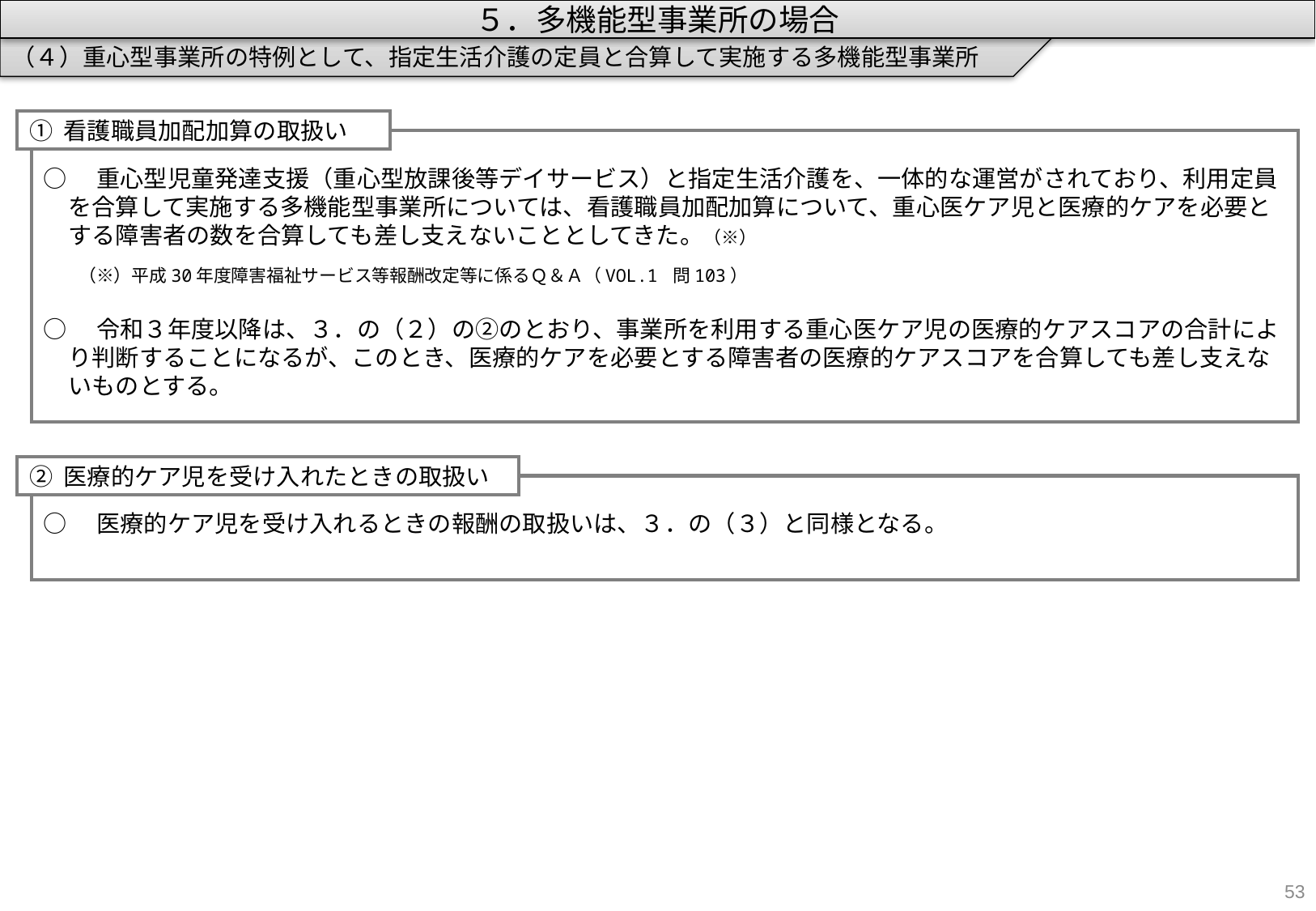

（４）重心型事業所の特例として、指定生活介護の定員と合算して実施する多機能型事業所
５．多機能型事業所の場合
① 看護職員加配加算の取扱い
○　重心型児童発達支援（重心型放課後等デイサービス）と指定生活介護を、一体的な運営がされており、利用定員を合算して実施する多機能型事業所については、看護職員加配加算について、重心医ケア児と医療的ケアを必要とする障害者の数を合算しても差し支えないこととしてきた。（※）

　　（※）平成30年度障害福祉サービス等報酬改定等に係るＱ＆Ａ（VOL.1 問103）

○　令和３年度以降は、３．の（２）の②のとおり、事業所を利用する重心医ケア児の医療的ケアスコアの合計により判断することになるが、このとき、医療的ケアを必要とする障害者の医療的ケアスコアを合算しても差し支えないものとする。
② 医療的ケア児を受け入れたときの取扱い
○　医療的ケア児を受け入れるときの報酬の取扱いは、３．の（３）と同様となる。
53